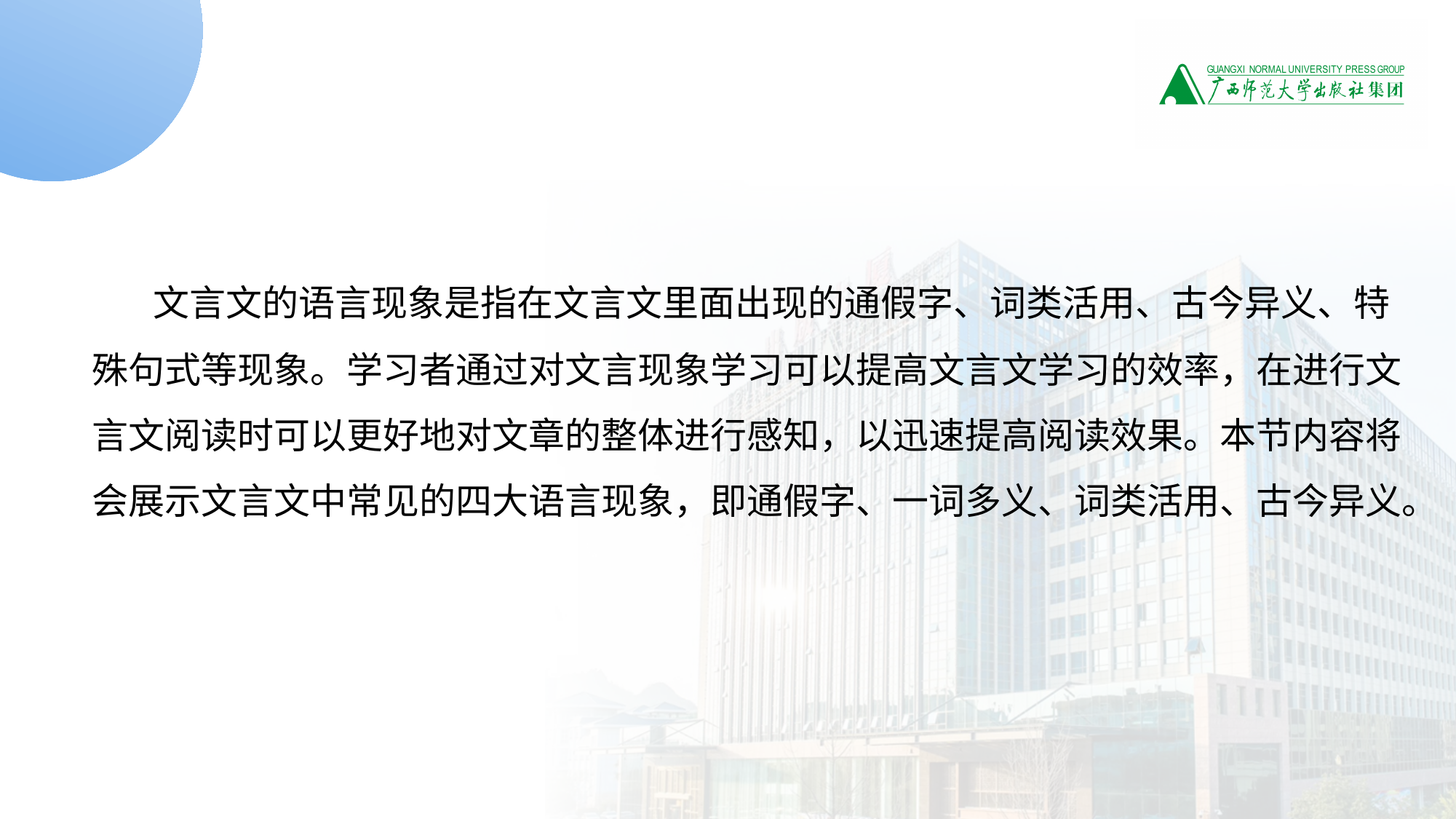

文言文的语言现象是指在文言文里面出现的通假字、词类活用、古今异义、特殊句式等现象。学习者通过对文言现象学习可以提高文言文学习的效率，在进行文言文阅读时可以更好地对文章的整体进行感知，以迅速提高阅读效果。本节内容将会展示文言文中常见的四大语言现象，即通假字、一词多义、词类活用、古今异义。